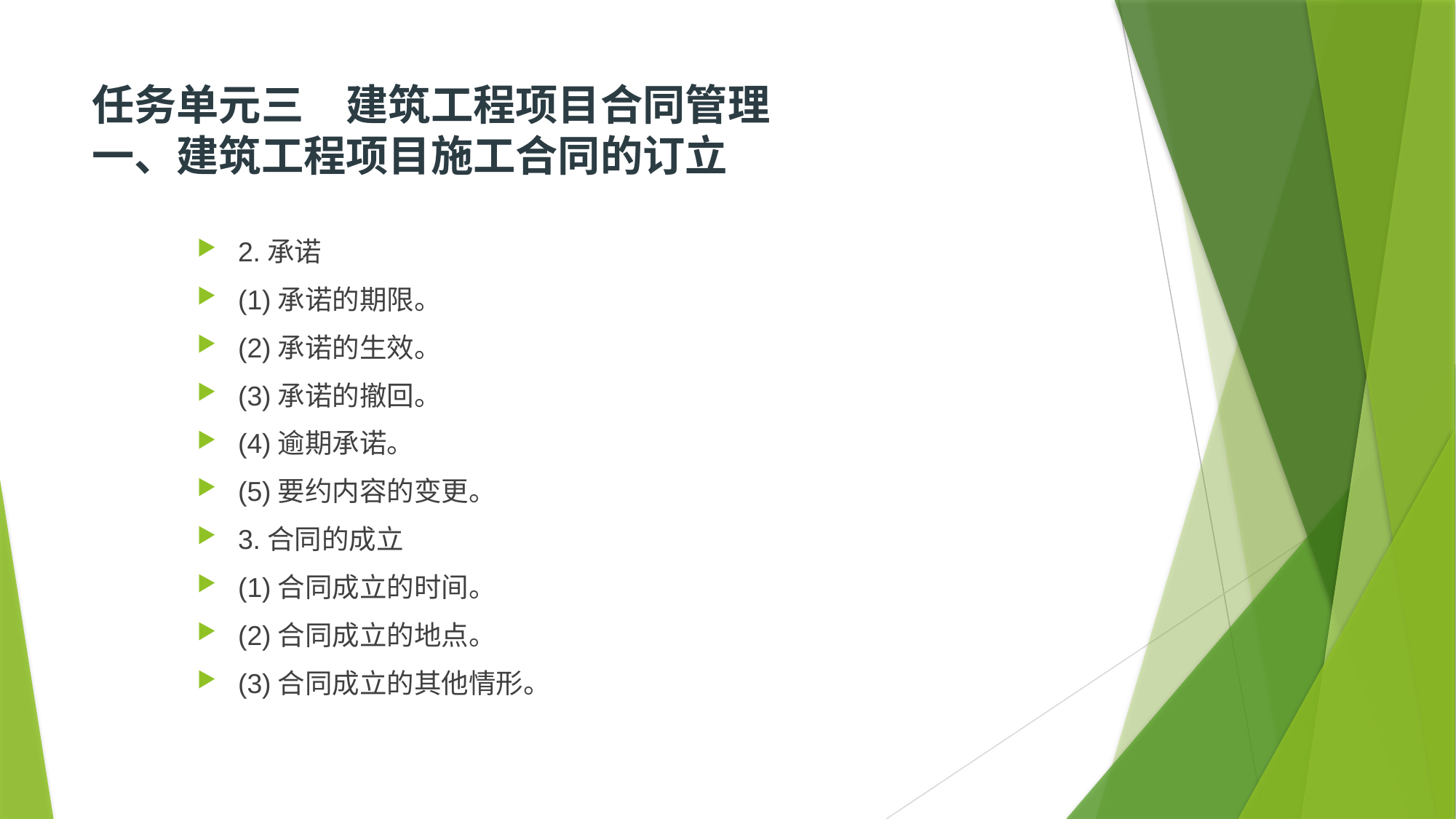

# 任务单元三　建筑工程项目合同管理  一、建筑工程项目施工合同的订立
2.承诺
(1)承诺的期限。
(2)承诺的生效。
(3)承诺的撤回。
(4)逾期承诺。
(5)要约内容的变更。
3.合同的成立
(1)合同成立的时间。
(2)合同成立的地点。
(3)合同成立的其他情形。